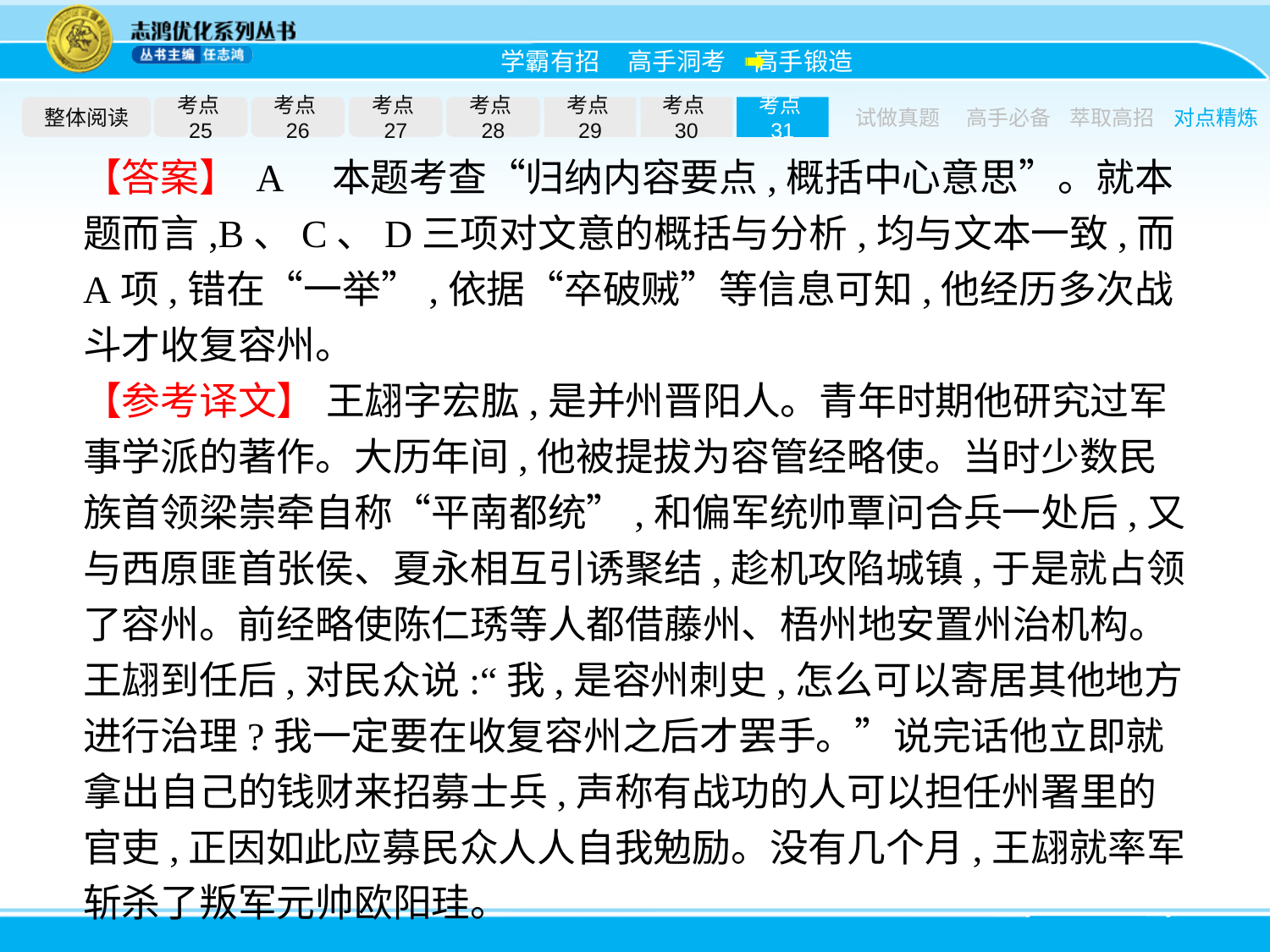

整体阅读
考点25
考点26
考点27
考点28
考点29
考点30
考点31
试做真题
高手必备
萃取高招
对点精炼
【答案】 A　本题考查“归纳内容要点,概括中心意思”。就本题而言,B、C、D三项对文意的概括与分析,均与文本一致,而A项,错在“一举”,依据“卒破贼”等信息可知,他经历多次战斗才收复容州。
【参考译文】 王翃字宏肱,是并州晋阳人。青年时期他研究过军事学派的著作。大历年间,他被提拔为容管经略使。当时少数民族首领梁崇牵自称“平南都统”,和偏军统帅覃问合兵一处后,又与西原匪首张侯、夏永相互引诱聚结,趁机攻陷城镇,于是就占领了容州。前经略使陈仁琇等人都借藤州、梧州地安置州治机构。王翃到任后,对民众说:“我,是容州刺史,怎么可以寄居其他地方进行治理?我一定要在收复容州之后才罢手。”说完话他立即就拿出自己的钱财来招募士兵,声称有战功的人可以担任州署里的官吏,正因如此应募民众人人自我勉励。没有几个月,王翃就率军斩杀了叛军元帅欧阳珪。